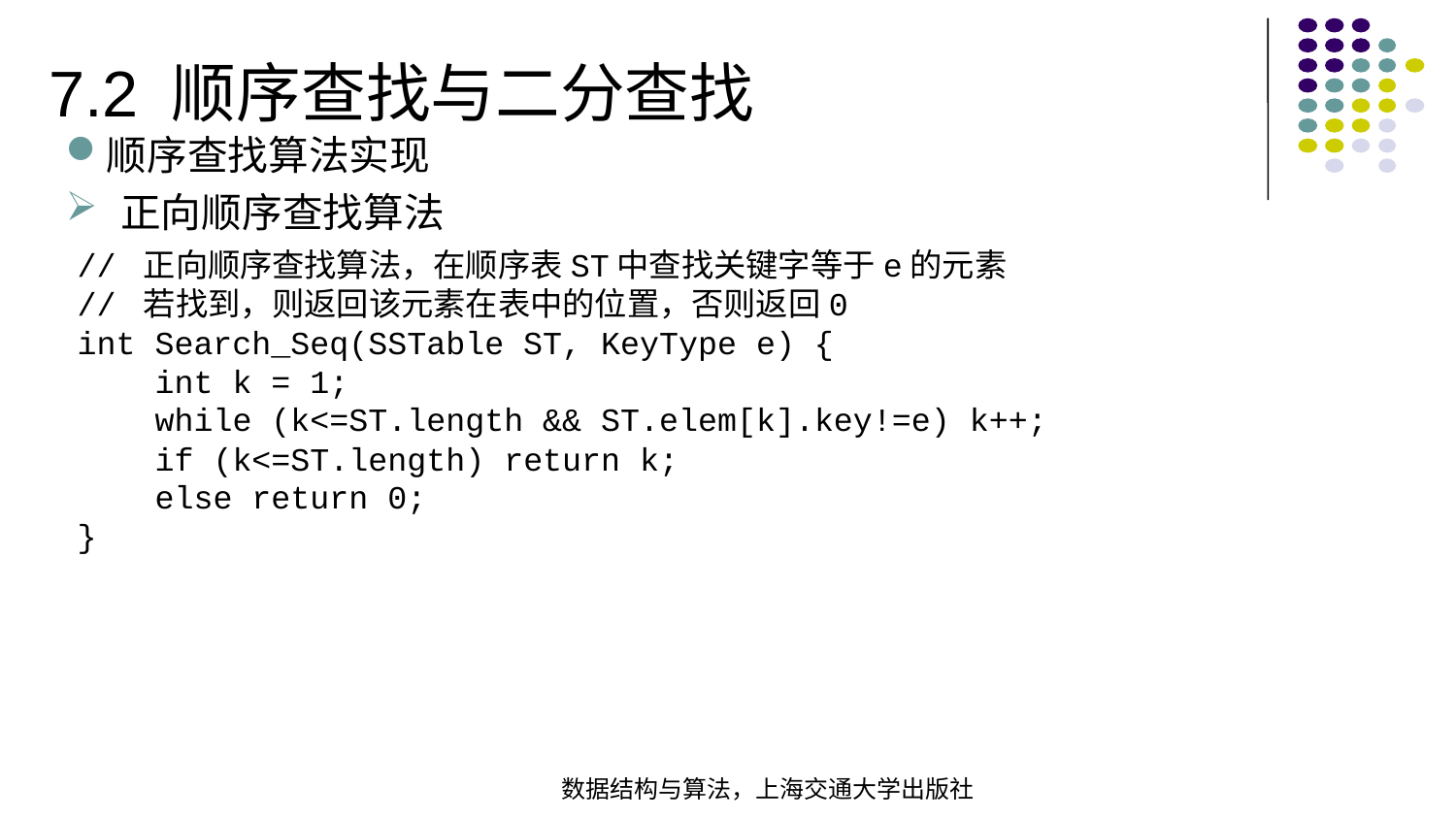

7.2 顺序查找与二分查找
顺序查找算法实现
正向顺序查找算法
// 正向顺序查找算法，在顺序表ST中查找关键字等于e的元素// 若找到，则返回该元素在表中的位置，否则返回0 int Search_Seq(SSTable ST, KeyType e) {    int k = 1;    while (k<=ST.length && ST.elem[k].key!=e) k++;    if (k<=ST.length) return k;    else return 0;
}